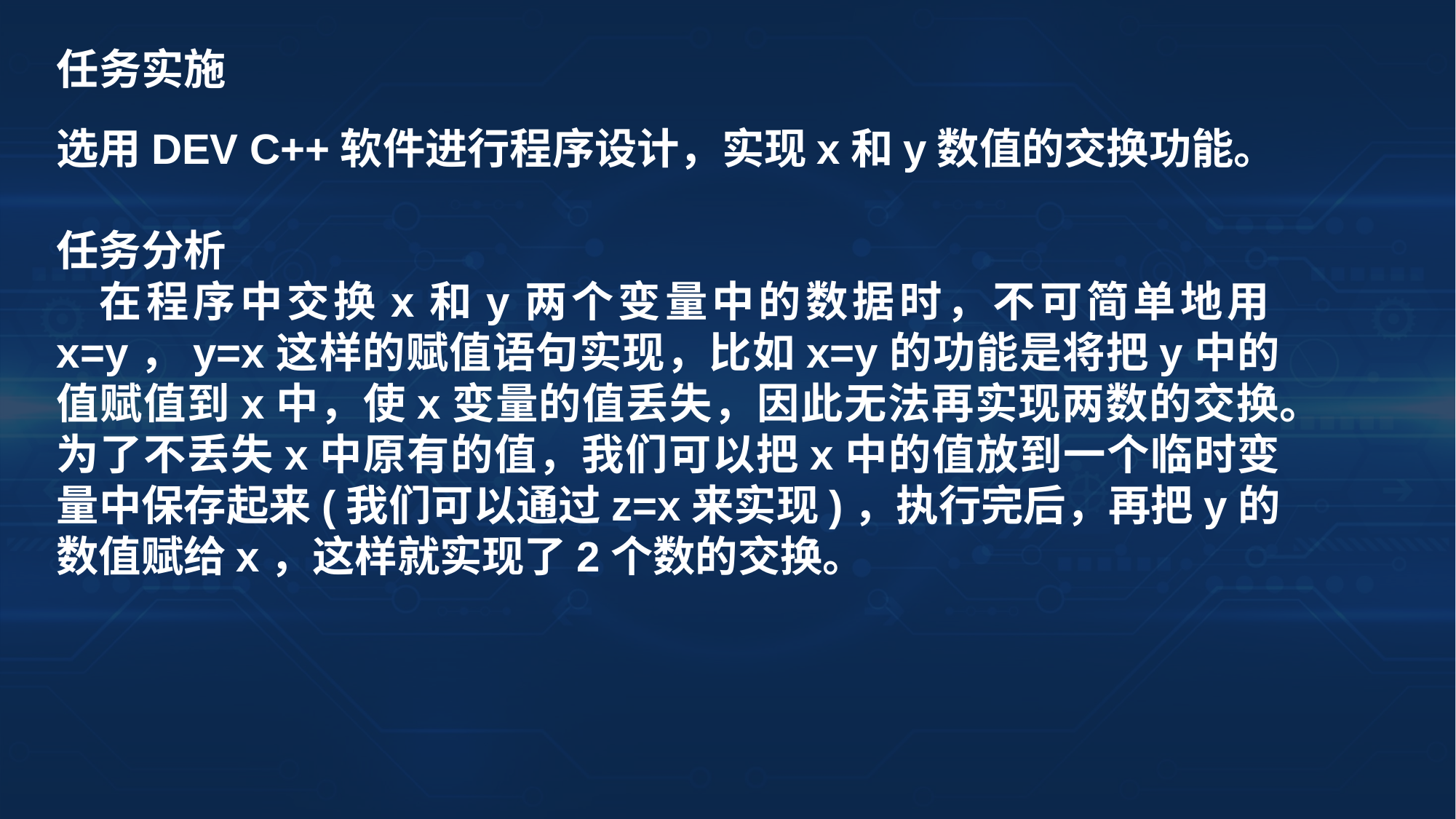

任务实施
选用DEV C++软件进行程序设计，实现x和y数值的交换功能。

任务分析
  在程序中交换x和y两个变量中的数据时，不可简单地用x=y，y=x这样的赋值语句实现，比如x=y的功能是将把y中的值赋值到x中，使x变量的值丢失，因此无法再实现两数的交换。为了不丢失x中原有的值，我们可以把x中的值放到一个临时变量中保存起来(我们可以通过z=x来实现)，执行完后，再把y的数值赋给x，这样就实现了2个数的交换。